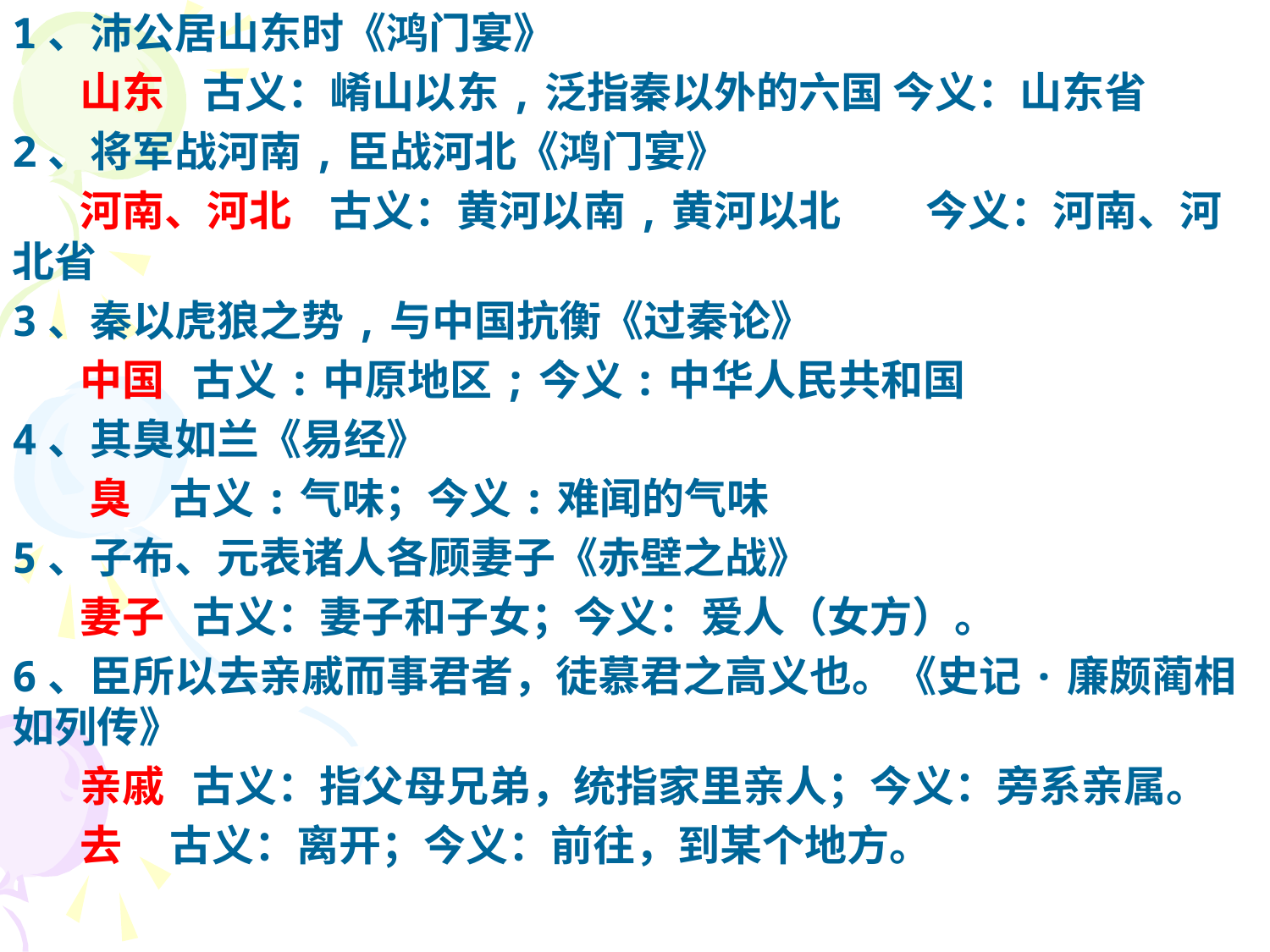

1、沛公居山东时《鸿门宴》
      山东    古义：崤山以东,泛指秦以外的六国 今义：山东省
2、将军战河南,臣战河北《鸿门宴》
      河南、河北    古义：黄河以南,黄河以北　　今义：河南、河北省
3、秦以虎狼之势,与中国抗衡《过秦论》
      中国   古义:中原地区;今义:中华人民共和国
4、其臭如兰《易经》
       臭    古义:气味；今义:难闻的气味
5、子布、元表诸人各顾妻子《赤壁之战》
      妻子   古义：妻子和子女；今义：爱人（女方）。
6、臣所以去亲戚而事君者，徒慕君之高义也。《史记·廉颇蔺相如列传》
      亲戚   古义：指父母兄弟，统指家里亲人；今义：旁系亲属。
      去     古义：离开；今义：前往，到某个地方。